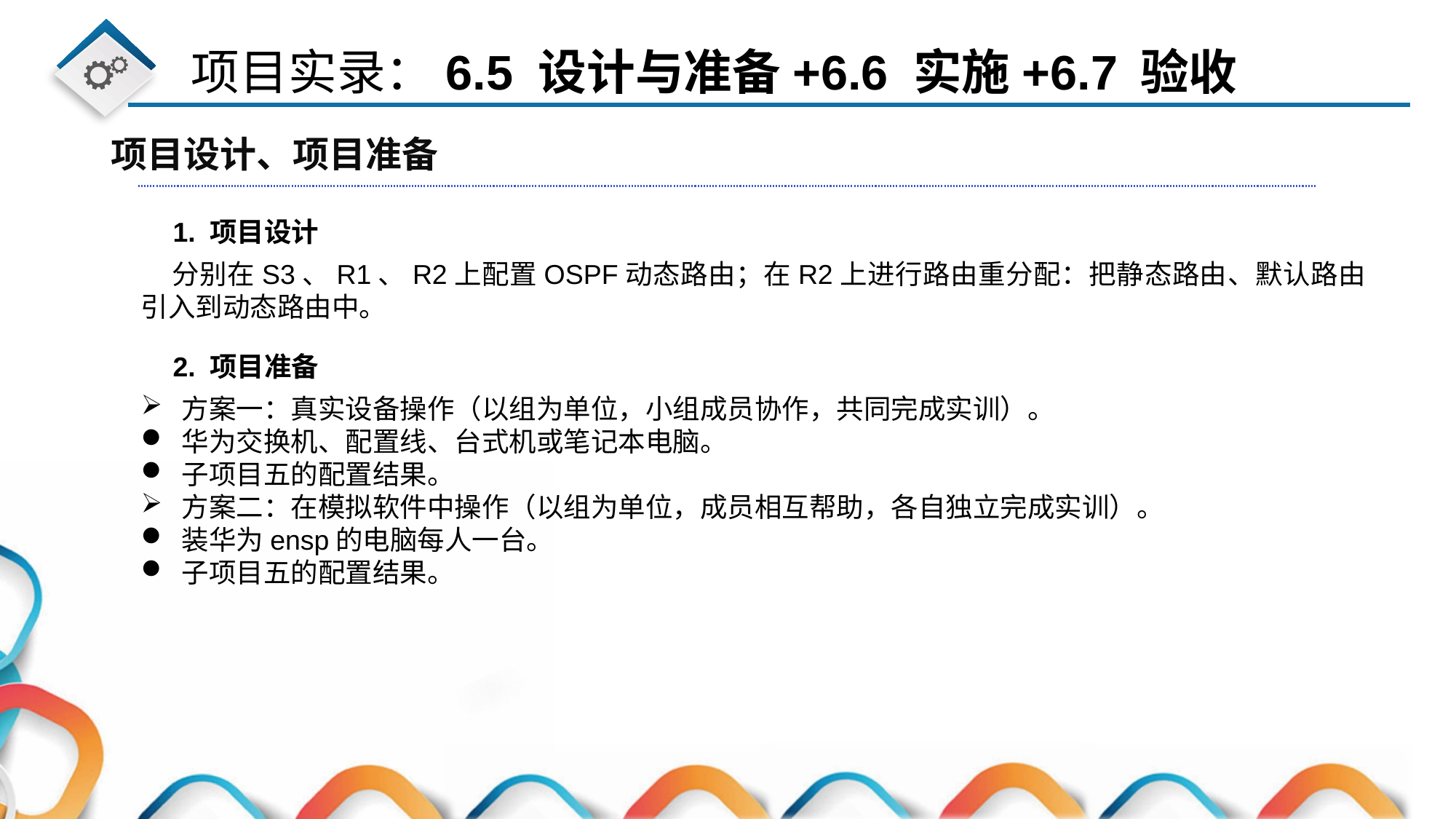

项目设计、项目准备

1. 项目设计
分别在S3、R1、R2上配置OSPF动态路由；在R2上进行路由重分配：把静态路由、默认路由引入到动态路由中。
2. 项目准备
方案一：真实设备操作（以组为单位，小组成员协作，共同完成实训）。
华为交换机、配置线、台式机或笔记本电脑。
子项目五的配置结果。
方案二：在模拟软件中操作（以组为单位，成员相互帮助，各自独立完成实训）。
装华为ensp的电脑每人一台。
子项目五的配置结果。